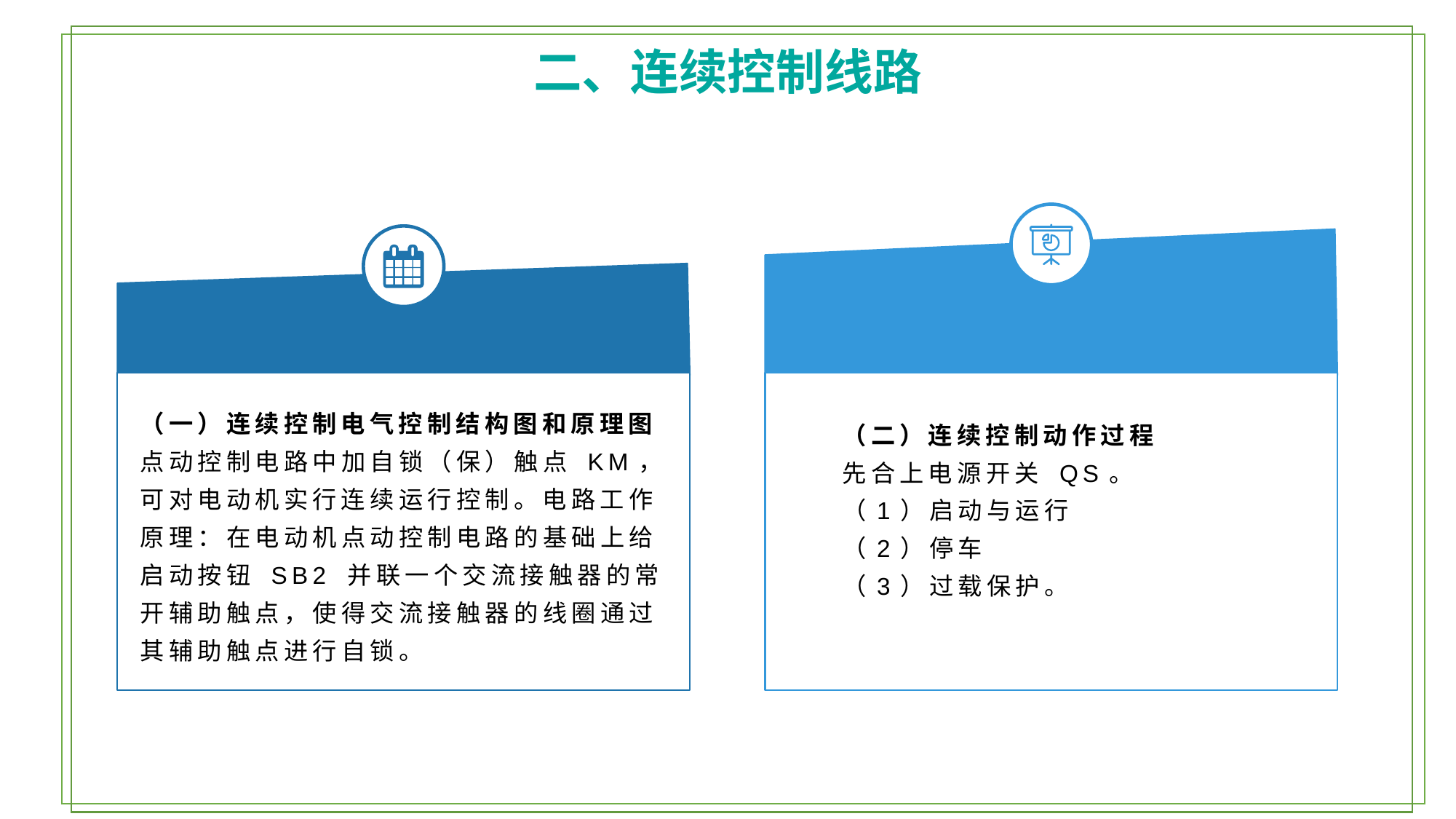

二、连续控制线路

（一）连续控制电气控制结构图和原理图
点动控制电路中加自锁（保）触点 KM，可对电动机实行连续运行控制。电路工作原理：在电动机点动控制电路的基础上给启动按钮 SB2 并联一个交流接触器的常开辅助触点，使得交流接触器的线圈通过其辅助触点进行自锁。
（二）连续控制动作过程
先合上电源开关 QS。
（1）启动与运行
（2）停车
（3）过载保护。